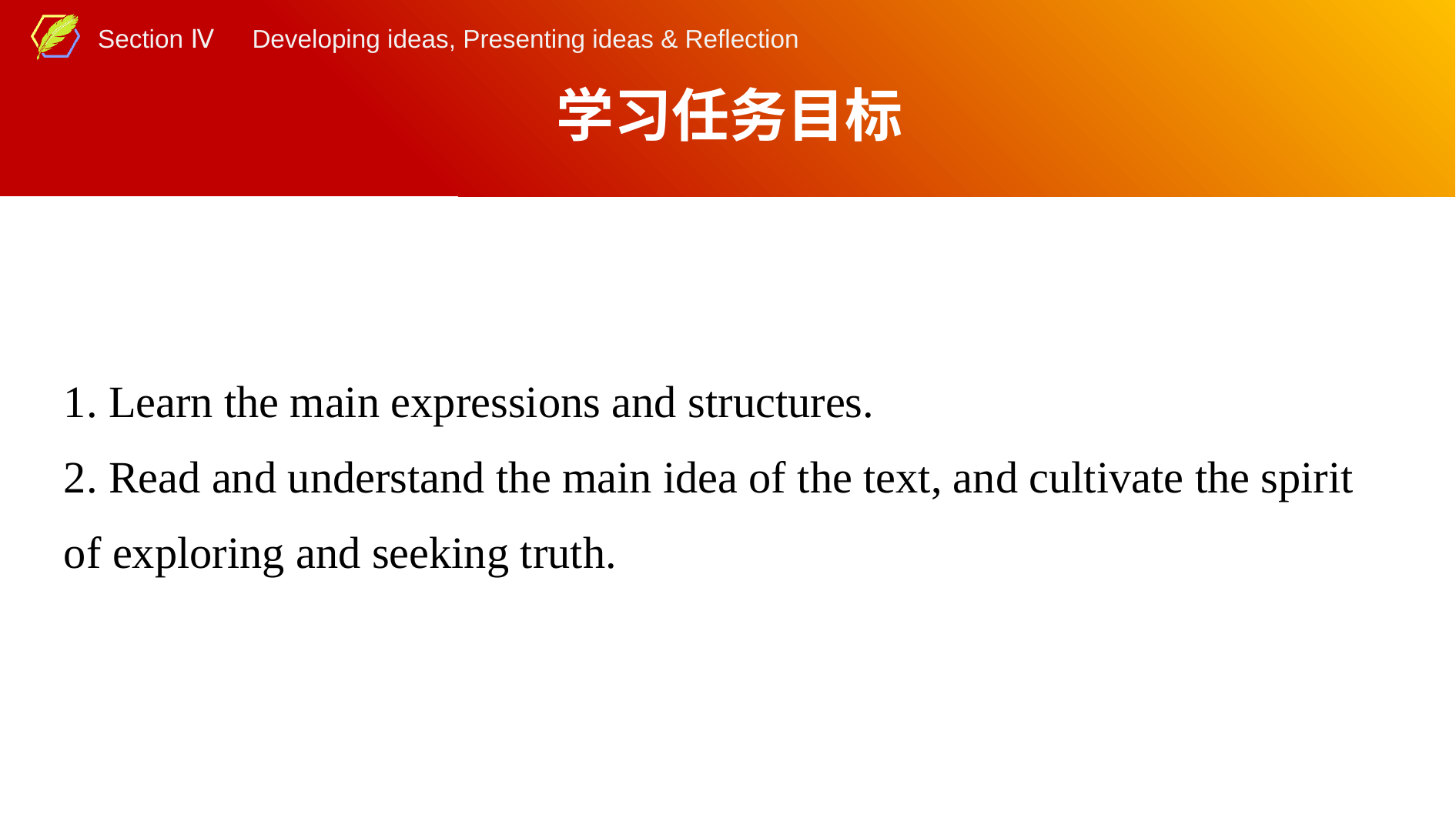

学习任务目标
1. Learn the main expressions and structures.
2. Read and understand the main idea of the text, and cultivate the spirit of exploring and seeking truth.